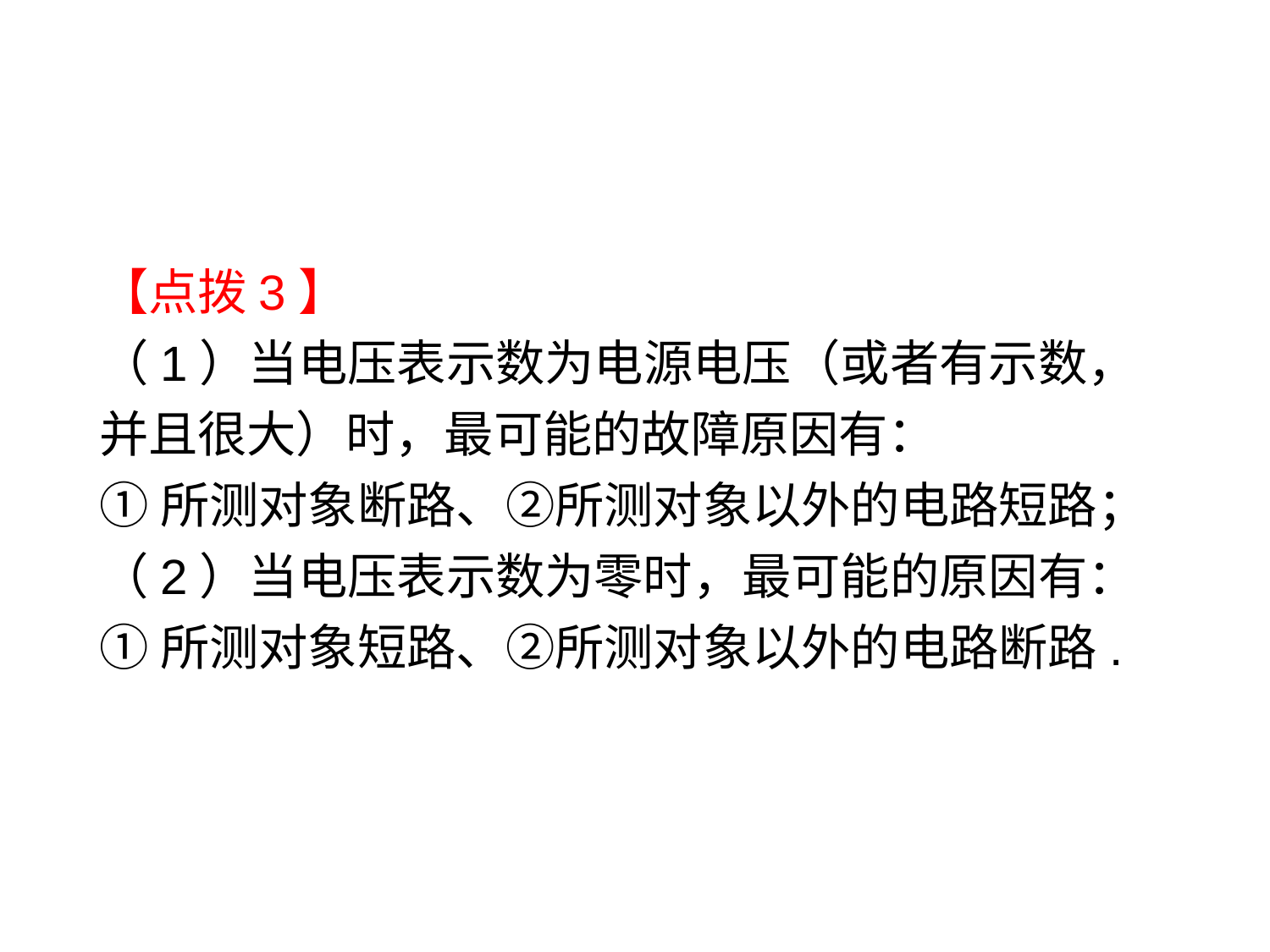

【点拨3】
（1）当电压表示数为电源电压（或者有示数，并且很大）时，最可能的故障原因有：
①所测对象断路、②所测对象以外的电路短路；
（2）当电压表示数为零时，最可能的原因有：
①所测对象短路、②所测对象以外的电路断路.